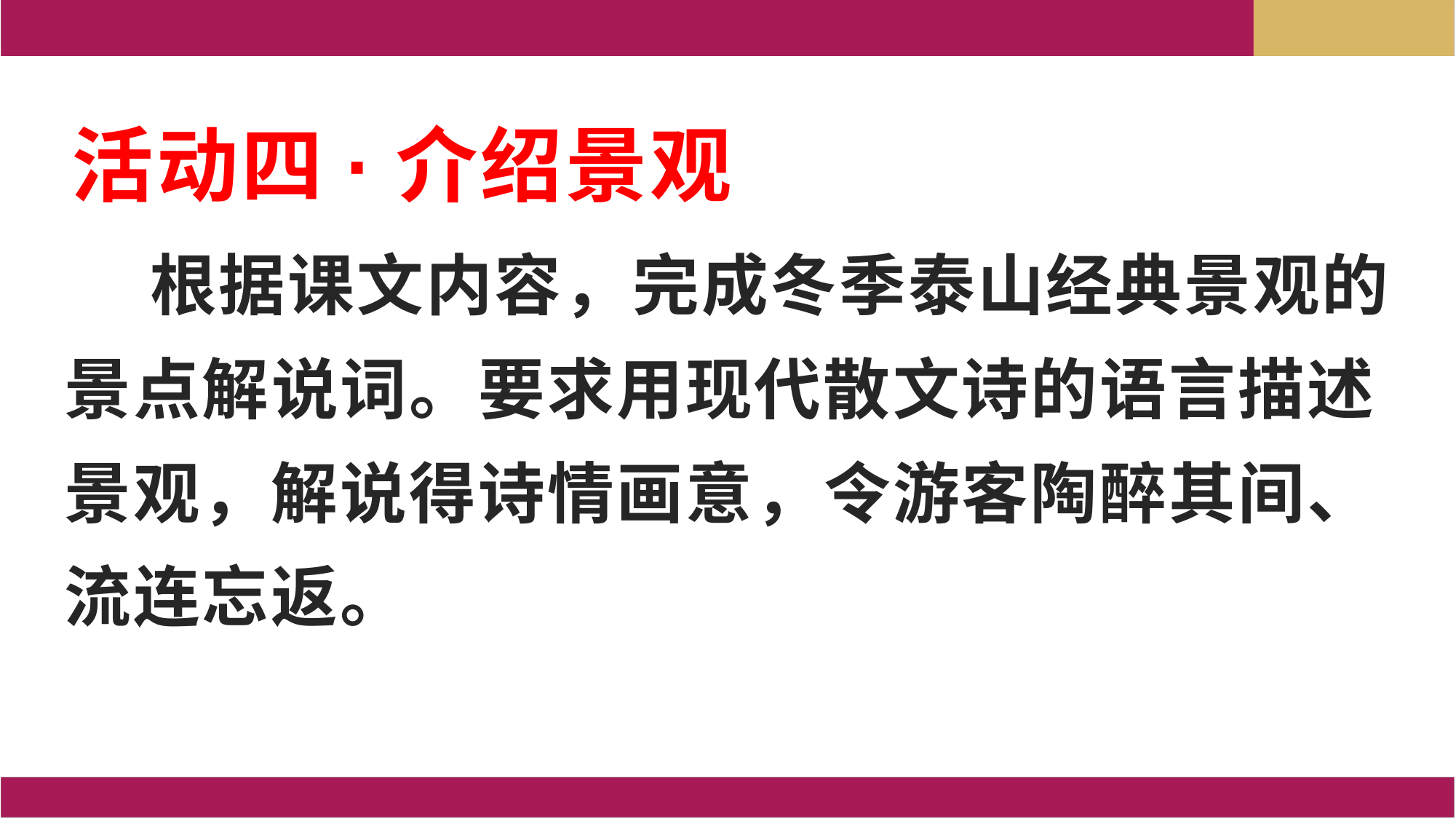

活动四·介绍景观
    根据课文内容，完成冬季泰山经典景观的景点解说词。要求用现代散文诗的语言描述景观，解说得诗情画意，令游客陶醉其间、流连忘返。